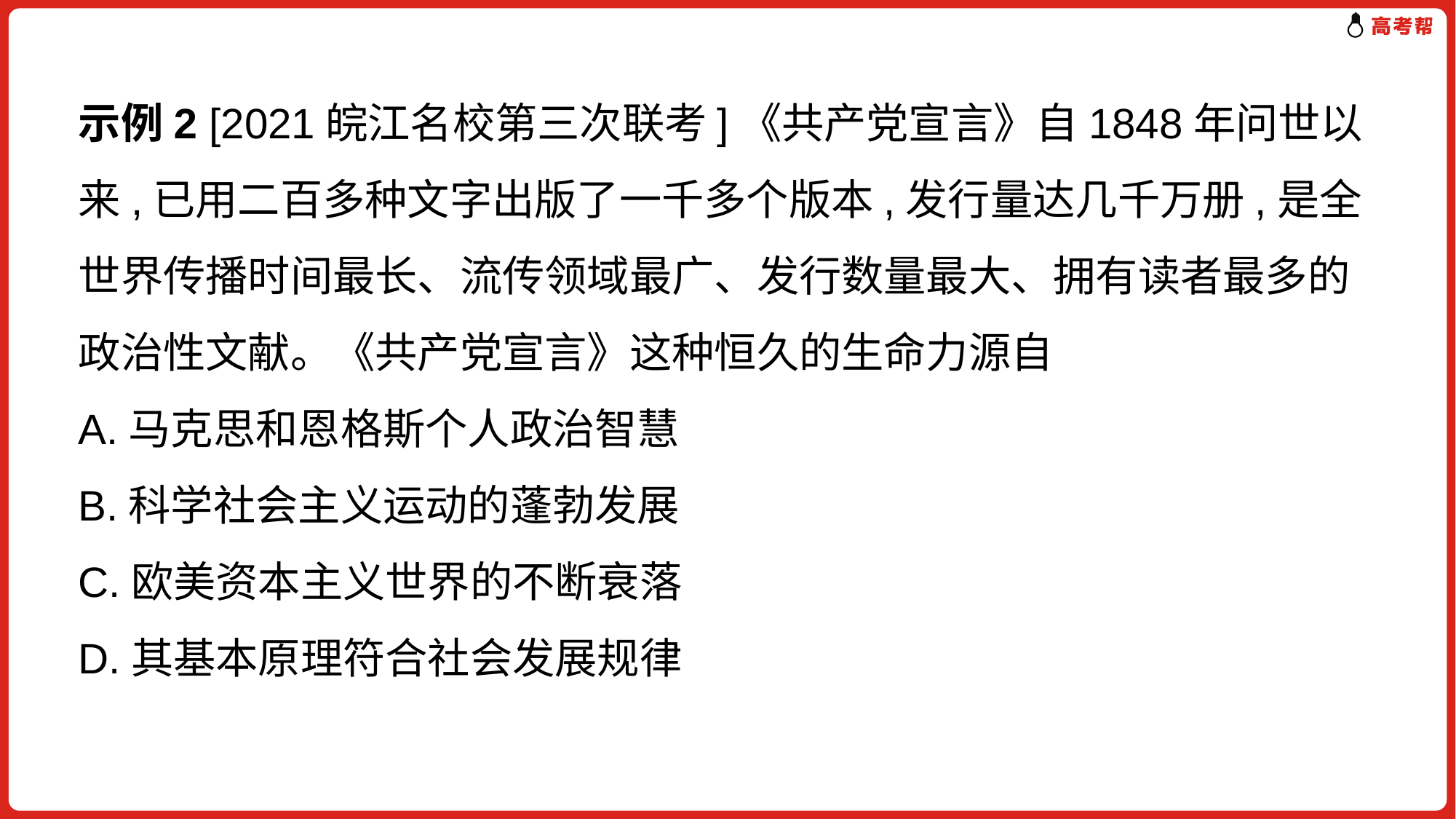

示例2 [2021皖江名校第三次联考]《共产党宣言》自1848年问世以来,已用二百多种文字出版了一千多个版本,发行量达几千万册,是全世界传播时间最长、流传领域最广、发行数量最大、拥有读者最多的政治性文献。《共产党宣言》这种恒久的生命力源自
A.马克思和恩格斯个人政治智慧
B.科学社会主义运动的蓬勃发展
C.欧美资本主义世界的不断衰落
D.其基本原理符合社会发展规律